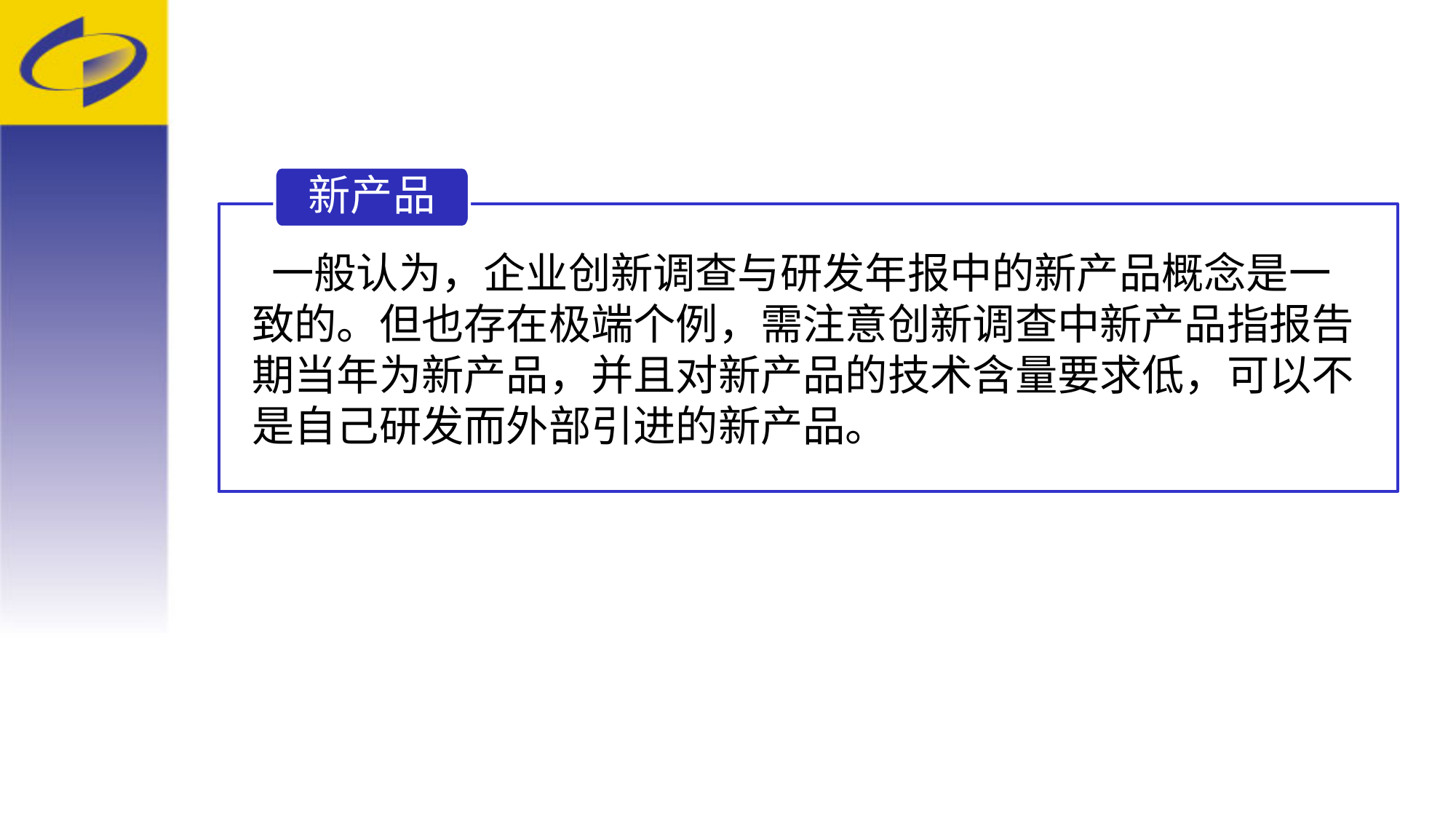

新产品
 一般认为，企业创新调查与研发年报中的新产品概念是一致的。但也存在极端个例，需注意创新调查中新产品指报告期当年为新产品，并且对新产品的技术含量要求低，可以不是自己研发而外部引进的新产品。

51